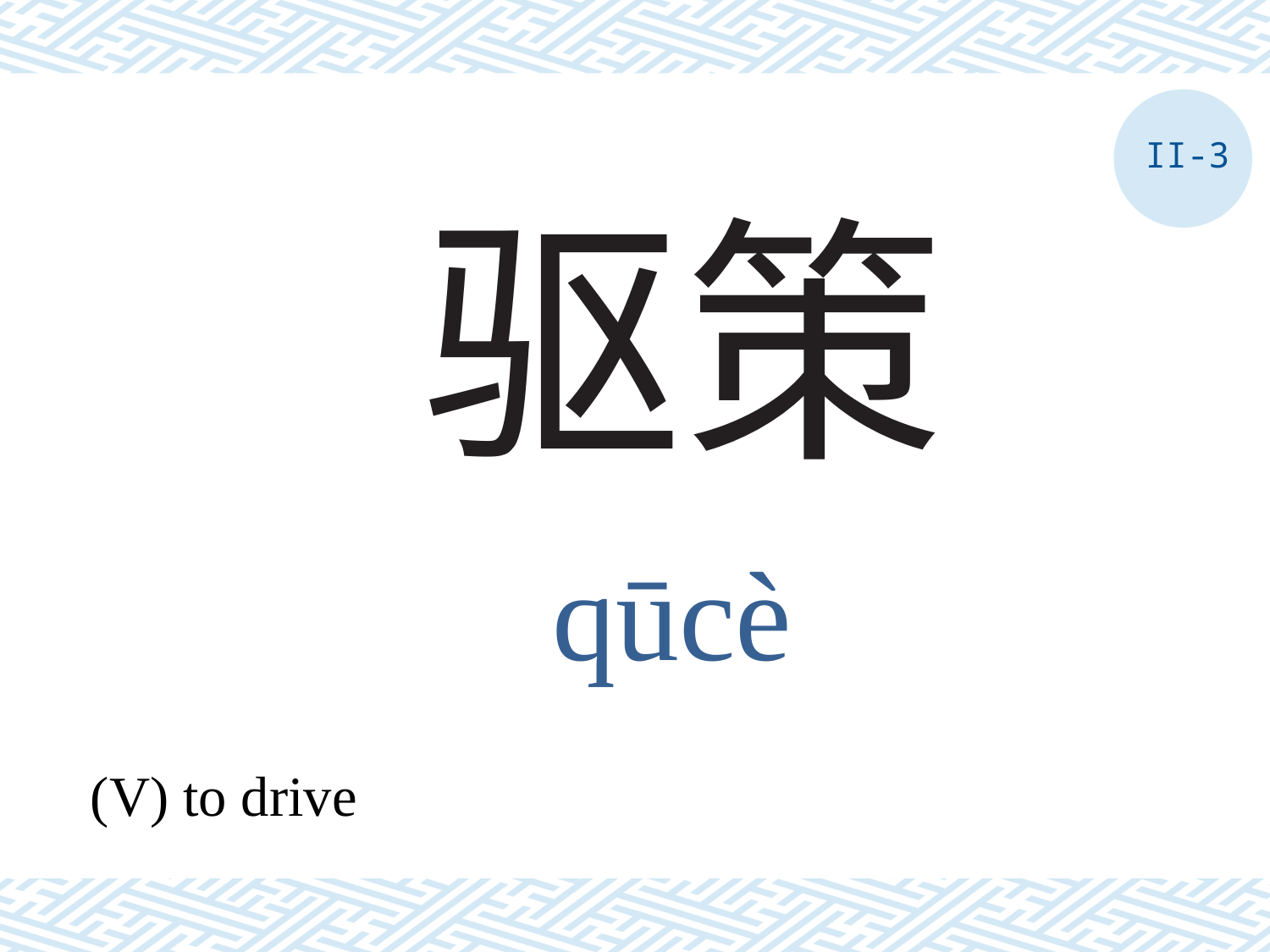

II-3

# 驱策
qūcè
(V) to drive